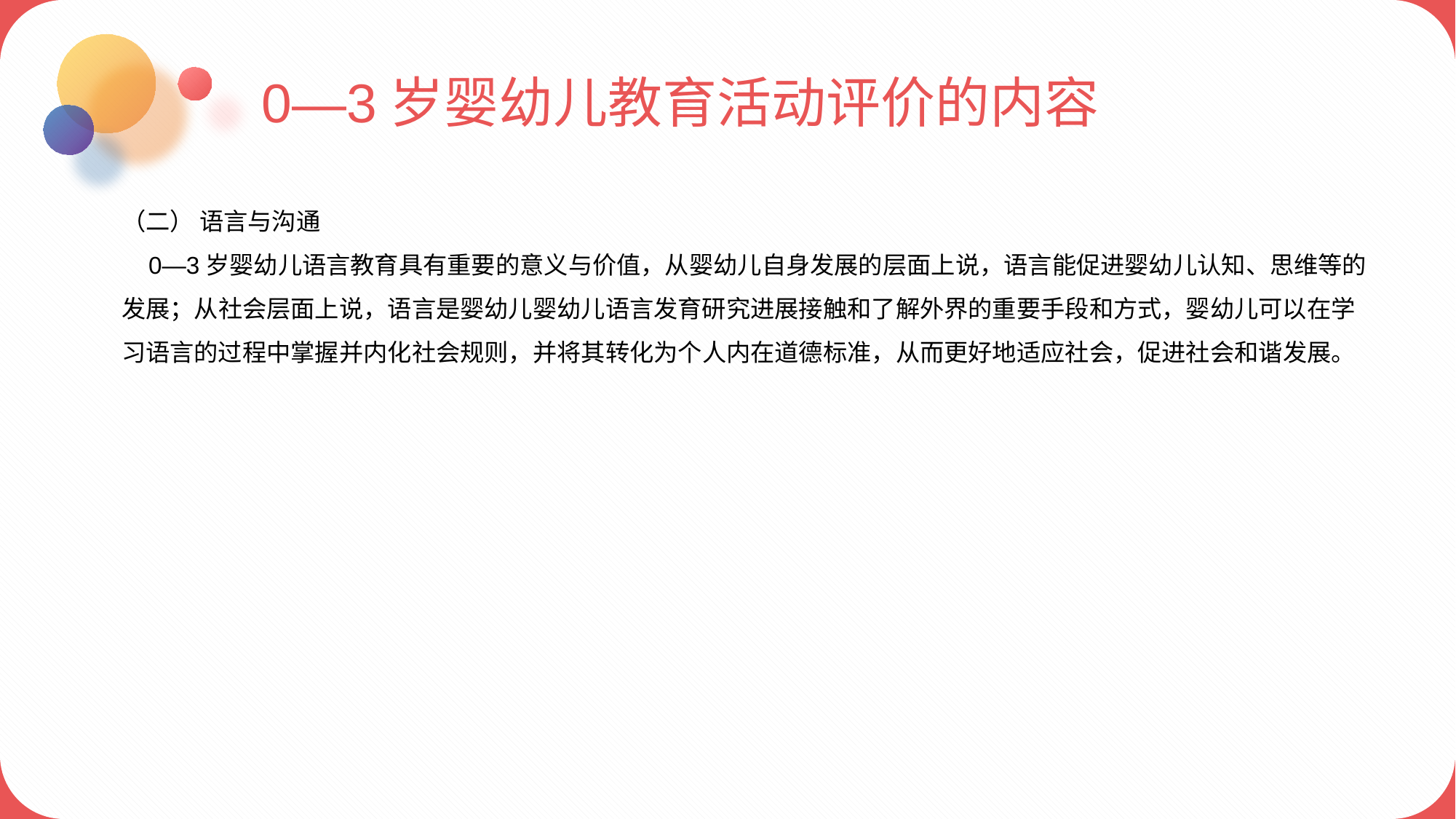

0—3岁婴幼儿教育活动评价的内容
（二） 语言与沟通
    0—3岁婴幼儿语言教育具有重要的意义与价值，从婴幼儿自身发展的层面上说，语言能促进婴幼儿认知、思维等的发展；从社会层面上说，语言是婴幼儿婴幼儿语言发育研究进展接触和了解外界的重要手段和方式，婴幼儿可以在学习语言的过程中掌握并内化社会规则，并将其转化为个人内在道德标准，从而更好地适应社会，促进社会和谐发展。